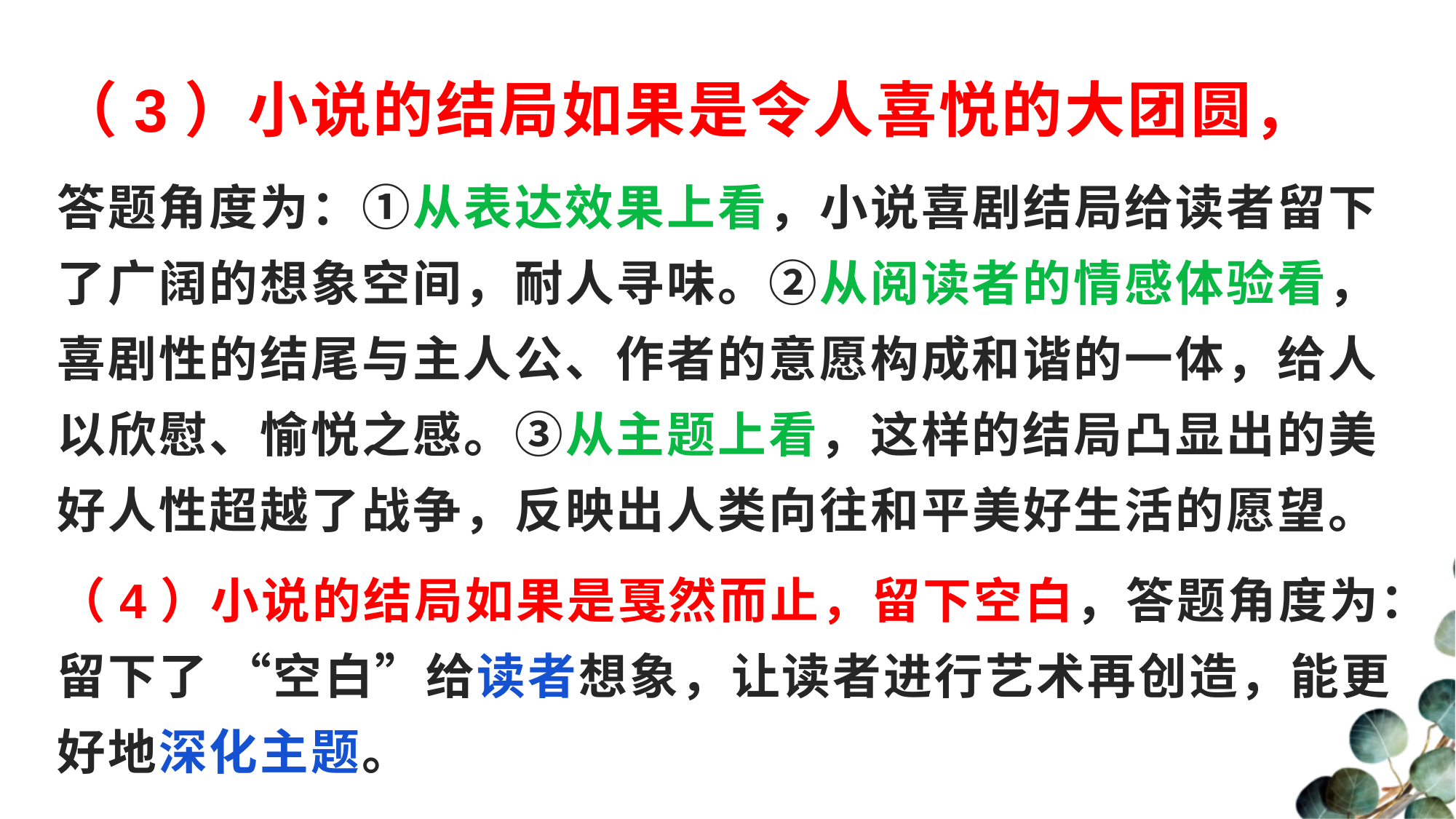

（3）小说的结局如果是令人喜悦的大团圆，
答题角度为：①从表达效果上看，小说喜剧结局给读者留下了广阔的想象空间，耐人寻味。②从阅读者的情感体验看，喜剧性的结尾与主人公、作者的意愿构成和谐的一体，给人以欣慰、愉悦之感。③从主题上看，这样的结局凸显出的美好人性超越了战争，反映出人类向往和平美好生活的愿望。
（4）小说的结局如果是戛然而止，留下空白，答题角度为：留下了 “空白”给读者想象，让读者进行艺术再创造，能更好地深化主题。